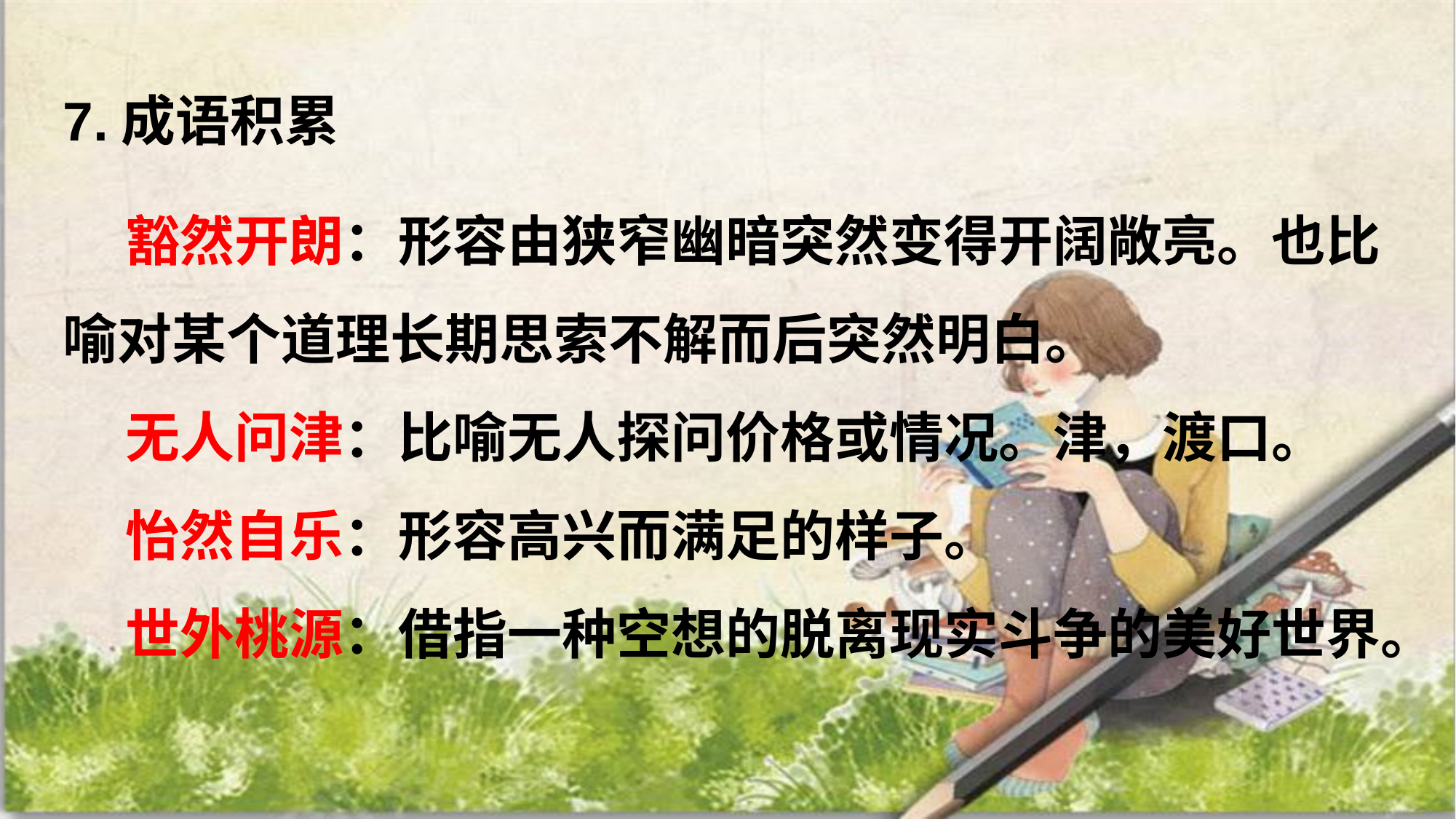

7.成语积累

    豁然开朗：形容由狭窄幽暗突然变得开阔敞亮。也比喻对某个道理长期思索不解而后突然明白。
    无人问津：比喻无人探问价格或情况。津，渡口。
    怡然自乐：形容高兴而满足的样子。
    世外桃源：借指一种空想的脱离现实斗争的美好世界。